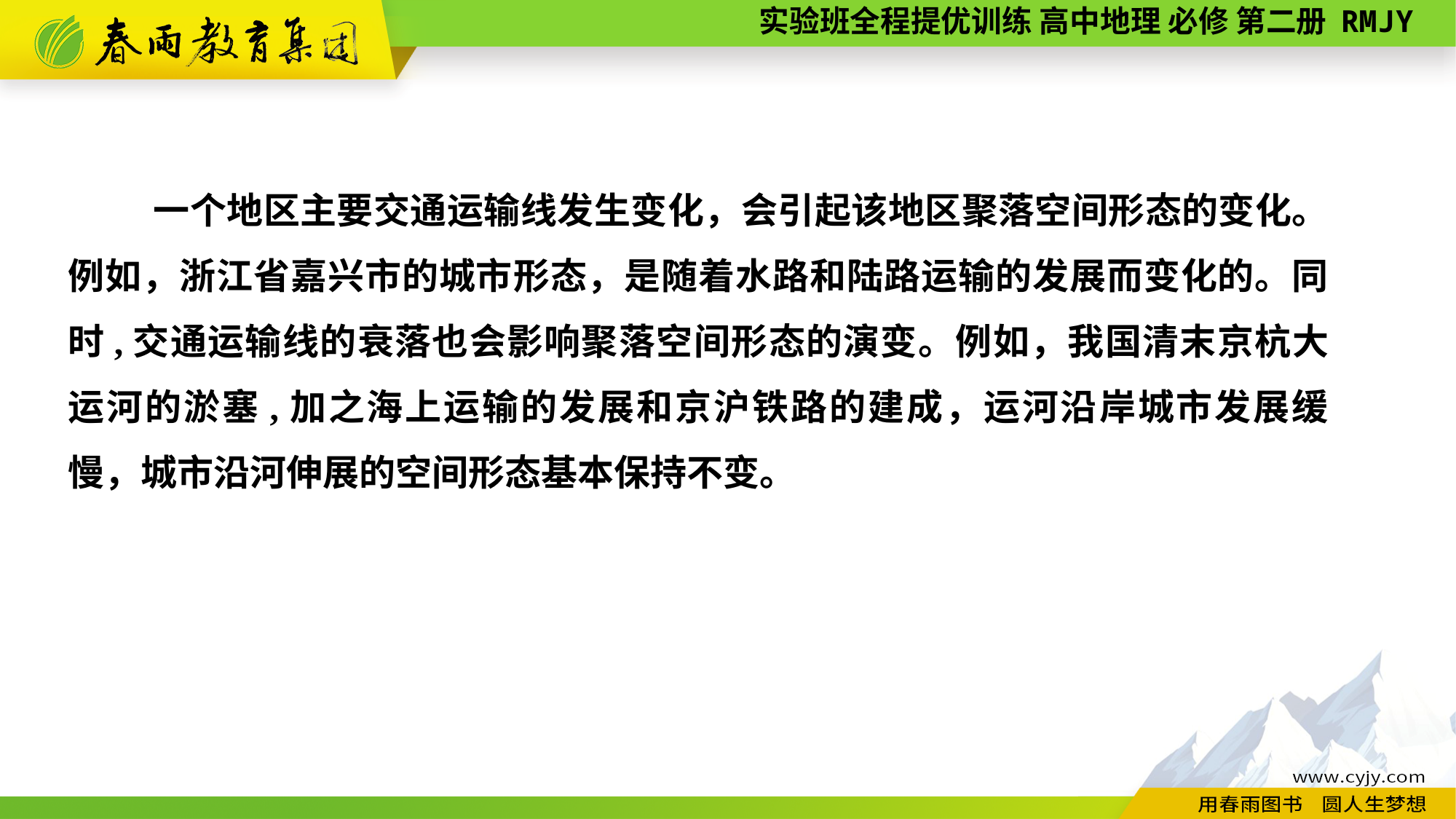

一个地区主要交通运输线发生变化，会引起该地区聚落空间形态的变化。例如，浙江省嘉兴市的城市形态，是随着水路和陆路运输的发展而变化的。同时,交通运输线的衰落也会影响聚落空间形态的演变。例如，我国清末京杭大运河的淤塞,加之海上运输的发展和京沪铁路的建成，运河沿岸城市发展缓慢，城市沿河伸展的空间形态基本保持不变。